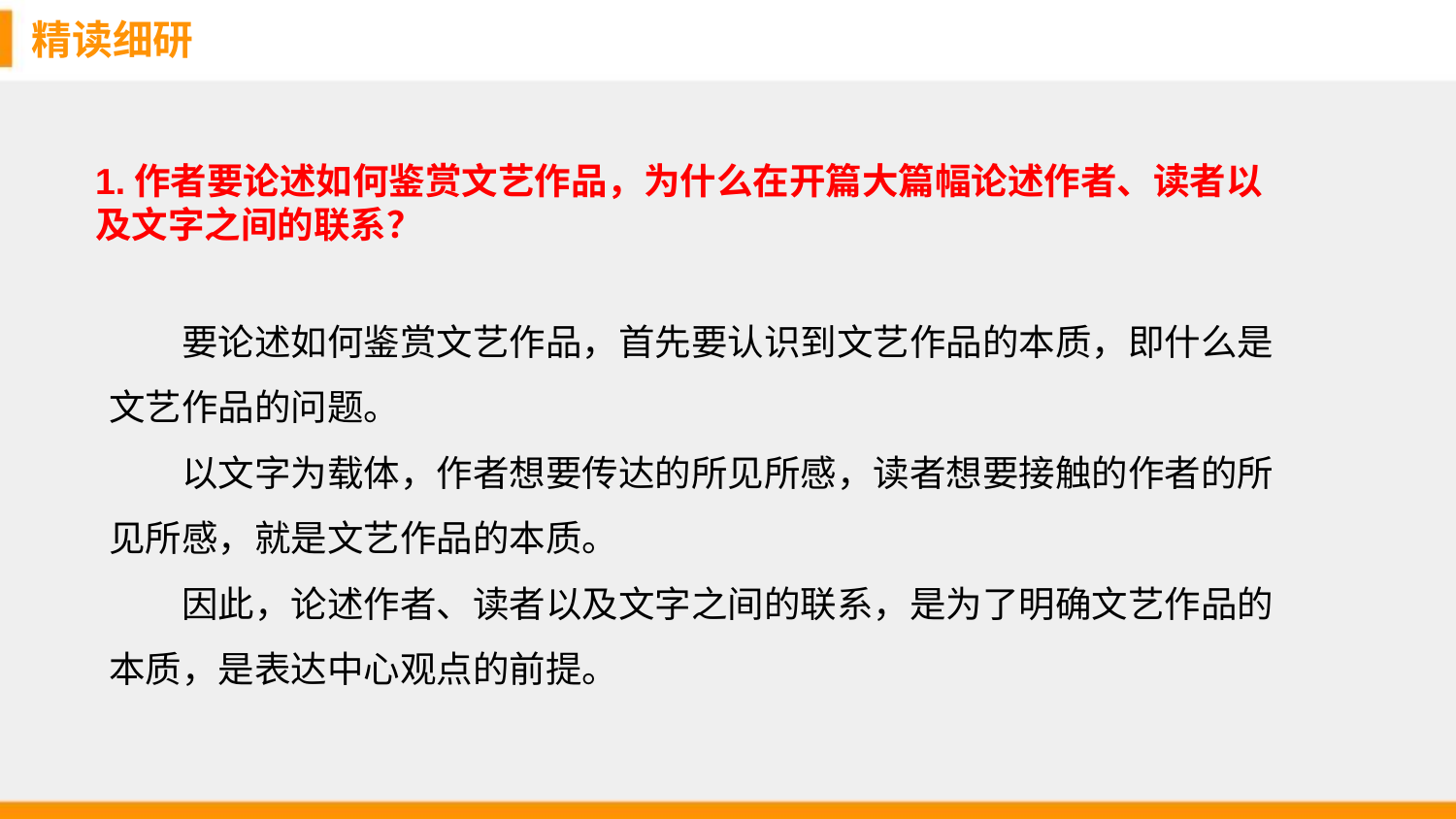

# 精读细研
1.作者要论述如何鉴赏文艺作品，为什么在开篇大篇幅论述作者、读者以及文字之间的联系？

要论述如何鉴赏文艺作品，首先要认识到文艺作品的本质，即什么是文艺作品的问题。
以文字为载体，作者想要传达的所见所感，读者想要接触的作者的所见所感，就是文艺作品的本质。
因此，论述作者、读者以及文字之间的联系，是为了明确文艺作品的本质，是表达中心观点的前提。